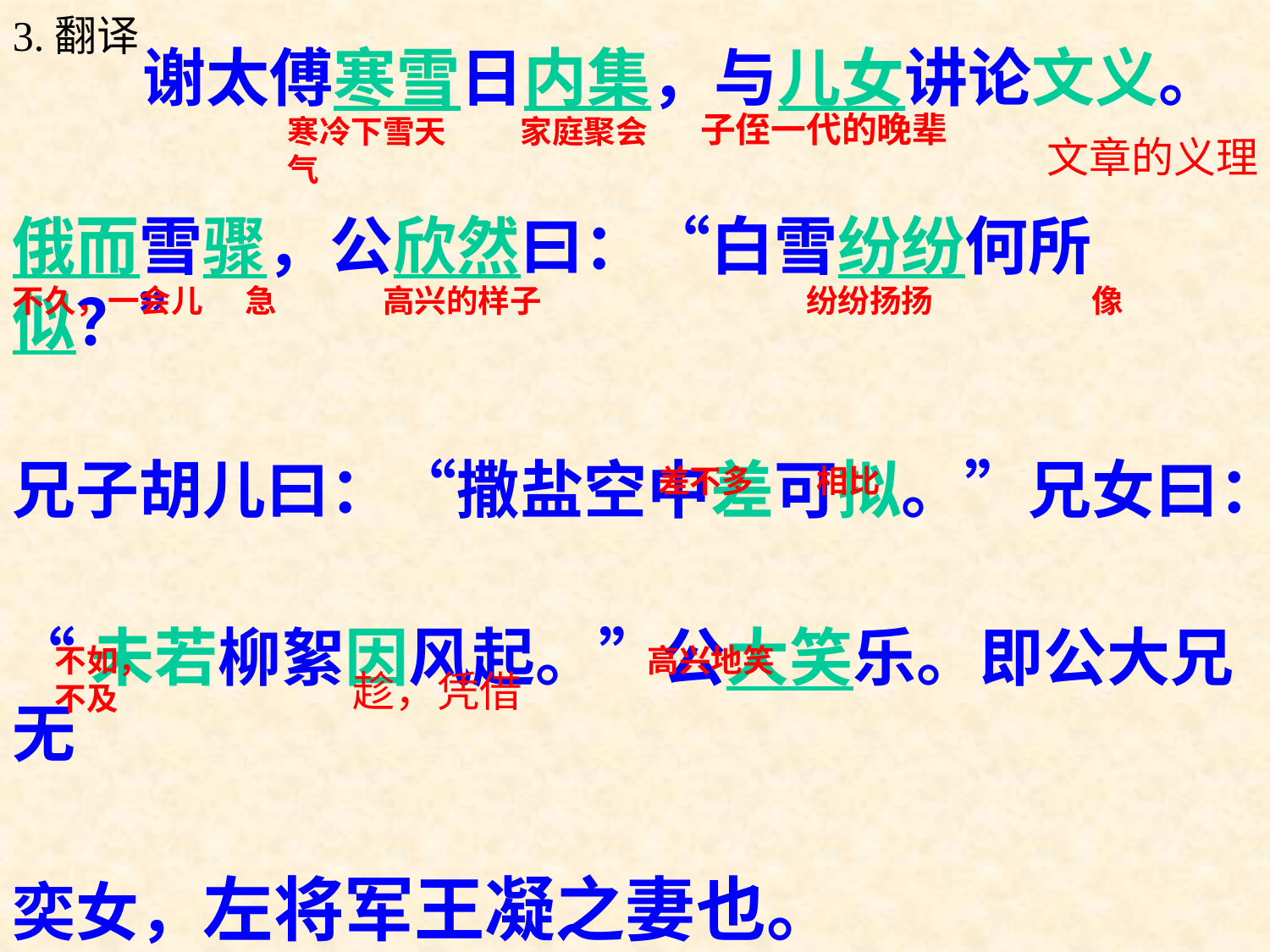

3.翻译
        谢太傅寒雪日内集，与儿女讲论文义。

俄而雪骤，公欣然曰：“白雪纷纷何所似？”

兄子胡儿曰：“撒盐空中差可拟。”兄女曰：

“未若柳絮因风起。”公大笑乐。即公大兄无

奕女，左将军王凝之妻也。

子侄一代的晚辈
寒冷下雪天气
家庭聚会
文章的义理

不久，一会儿
急
高兴的样子
纷纷扬扬
像
差不多
相比
不如，不及
高兴地笑
趁，凭借